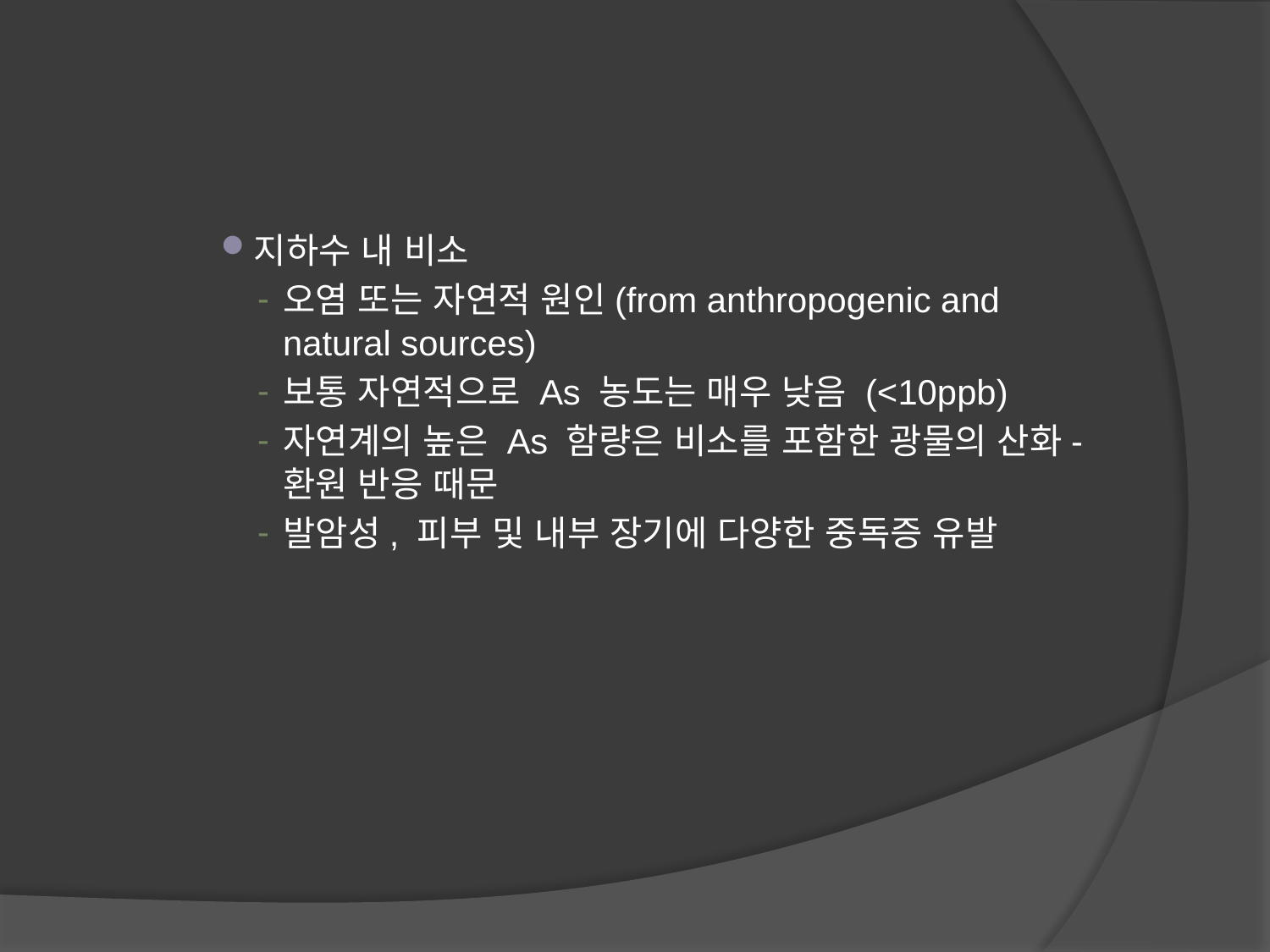

지하수 내 비소
오염 또는 자연적 원인(from anthropogenic and natural sources)
보통 자연적으로 As 농도는 매우 낮음 (<10ppb)
자연계의 높은 As 함량은 비소를 포함한 광물의 산화-환원 반응 때문
발암성, 피부 및 내부 장기에 다양한 중독증 유발